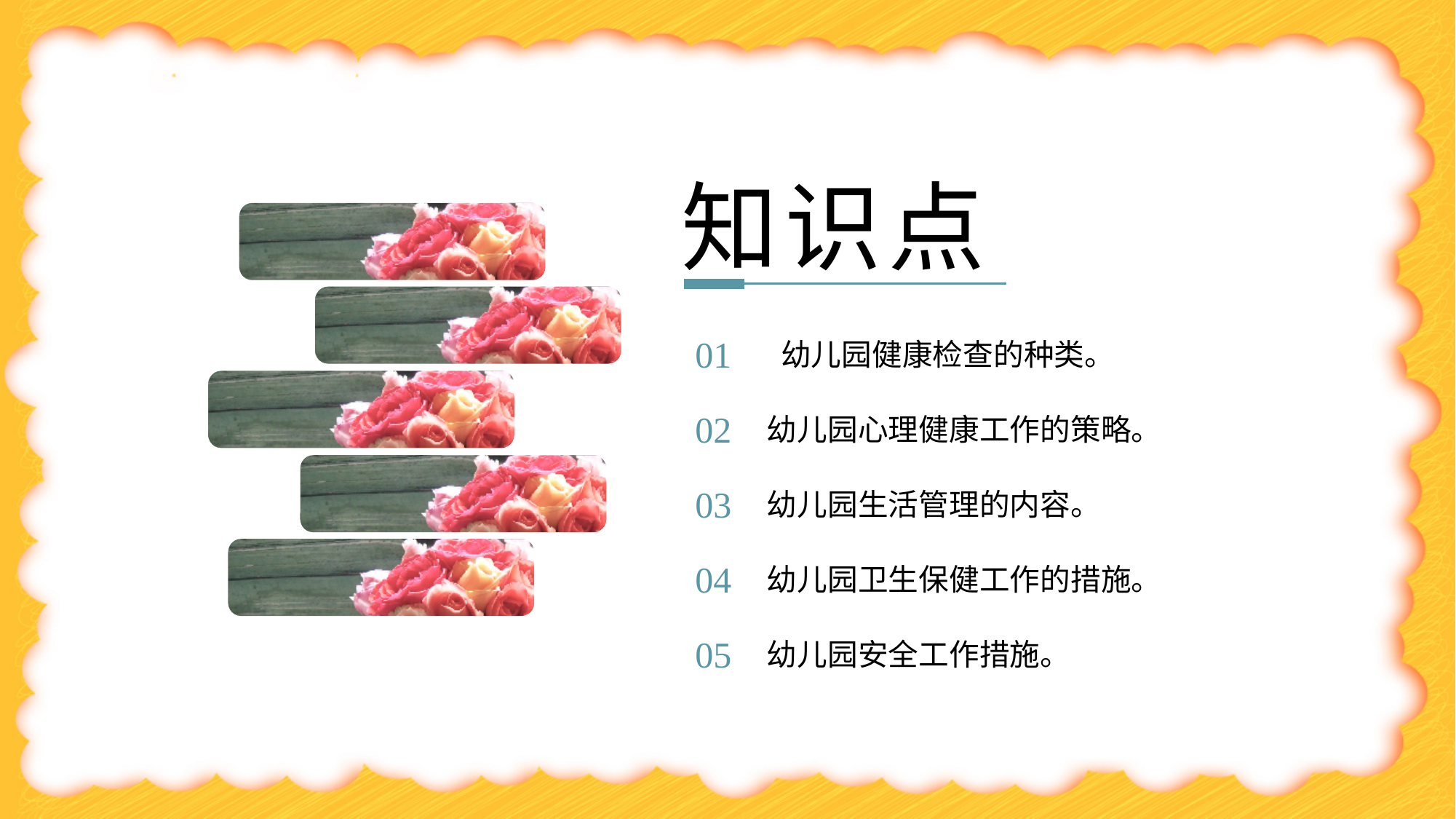

知识点

 幼儿园健康检查的种类。
01
幼儿园心理健康工作的策略。
02
幼儿园生活管理的内容。
03
幼儿园卫生保健工作的措施。
04
幼儿园安全工作措施。
05